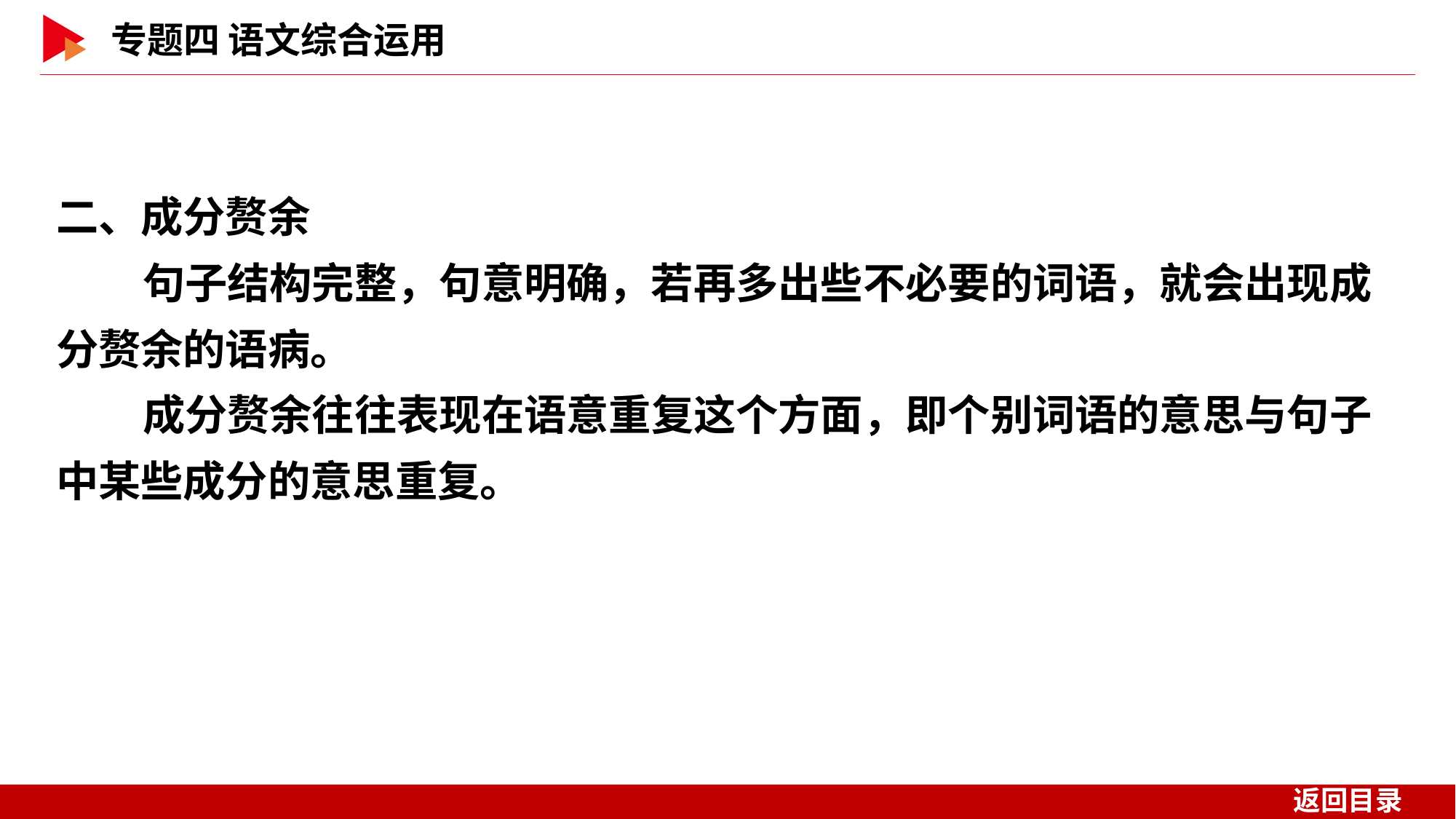

二、成分赘余
句子结构完整，句意明确，若再多出些不必要的词语，就会出现成分赘余的语病。
成分赘余往往表现在语意重复这个方面，即个别词语的意思与句子中某些成分的意思重复。